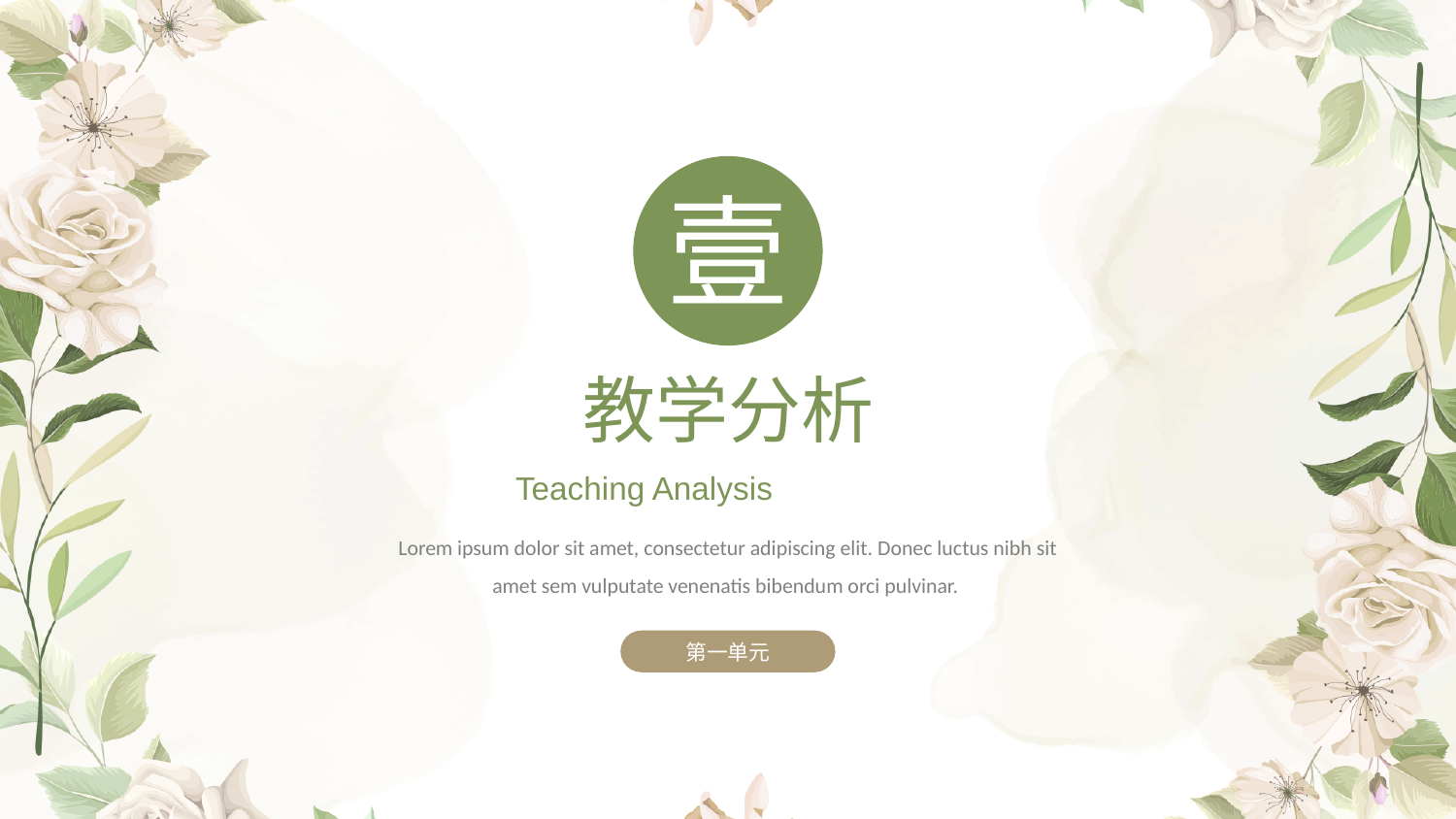

壹
教学分析
Teaching Analysis
Lorem ipsum dolor sit amet, consectetur adipiscing elit. Donec luctus nibh sit amet sem vulputate venenatis bibendum orci pulvinar.
第一单元